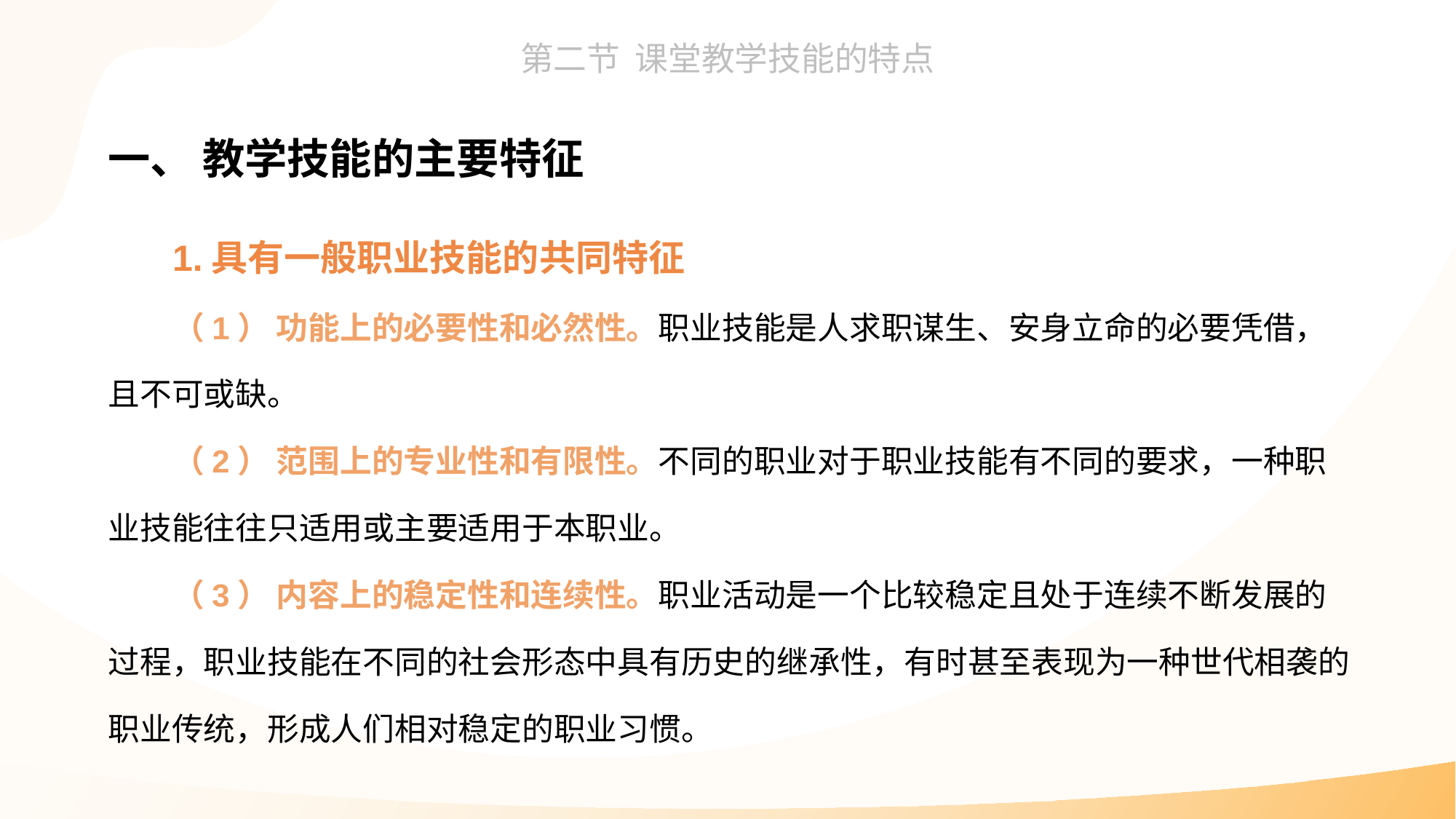

一、 教学技能的主要特征
1.具有一般职业技能的共同特征
（1） 功能上的必要性和必然性。职业技能是人求职谋生、安身立命的必要凭借，且不可或缺。
（2） 范围上的专业性和有限性。不同的职业对于职业技能有不同的要求，一种职业技能往往只适用或主要适用于本职业。
（3） 内容上的稳定性和连续性。职业活动是一个比较稳定且处于连续不断发展的过程，职业技能在不同的社会形态中具有历史的继承性，有时甚至表现为一种世代相袭的职业传统，形成人们相对稳定的职业习惯。